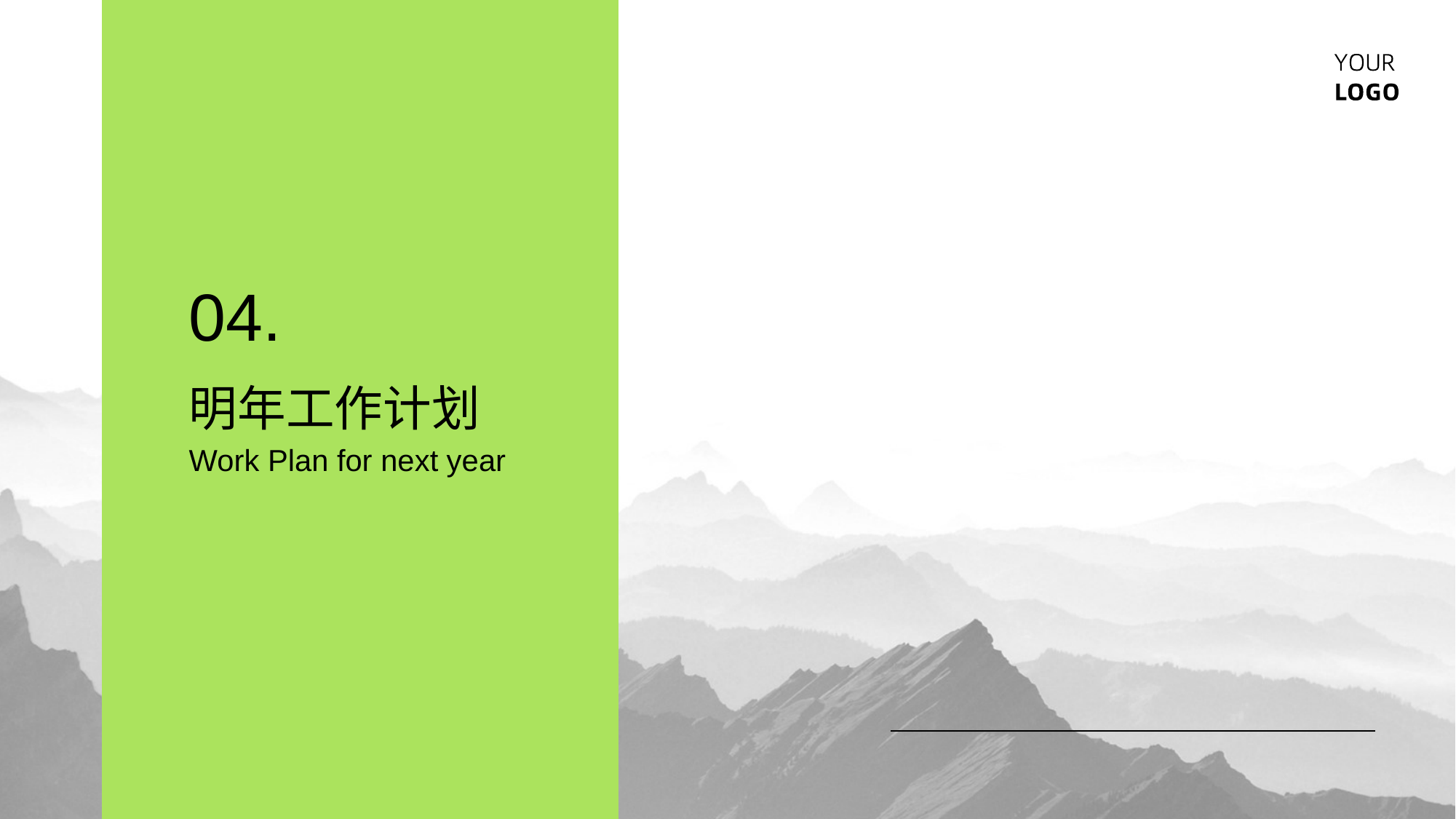

04.
明年工作计划
Work Plan for next year